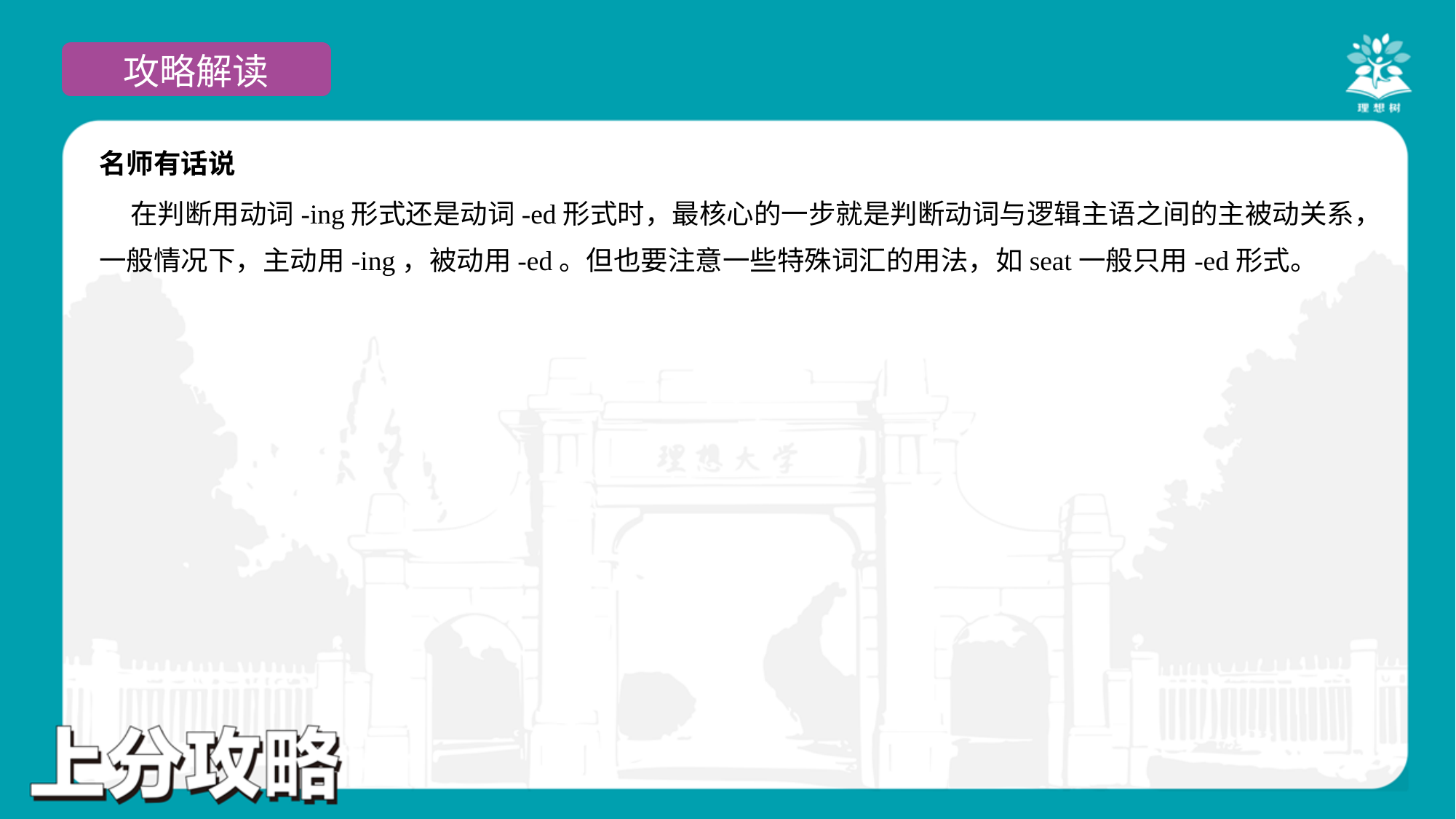

名师有话说
    在判断用动词-ing形式还是动词-ed形式时，最核心的一步就是判断动词与逻辑主语之间的主被动关系，
一般情况下，主动用-ing，被动用-ed。但也要注意一些特殊词汇的用法，如seat一般只用-ed形式。